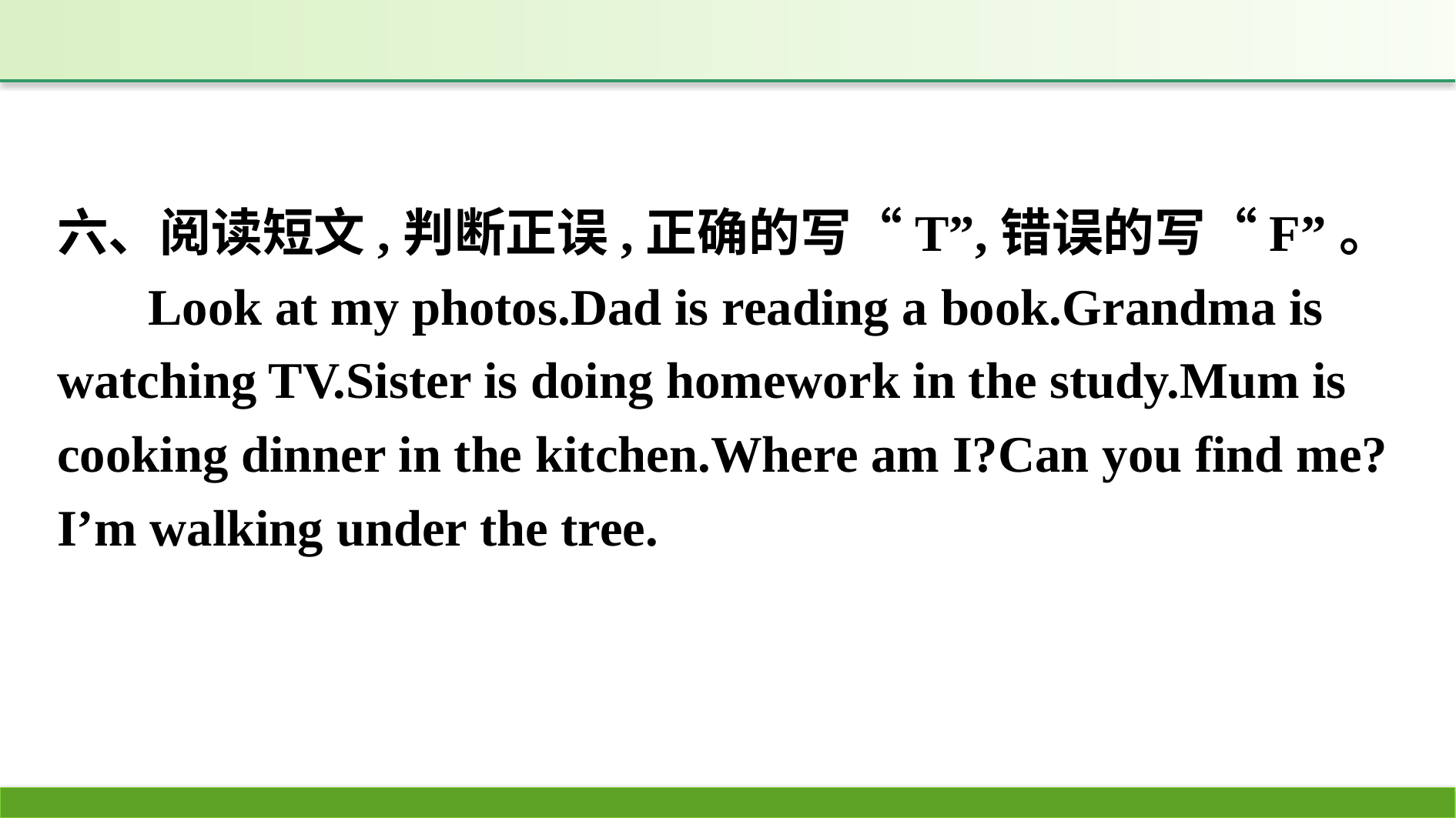

六、阅读短文,判断正误,正确的写“T”,错误的写“F”。
Look at my photos.Dad is reading a book.Grandma is watching TV.Sister is doing homework in the study.Mum is cooking dinner in the kitchen.Where am I?Can you find me?I’m walking under the tree.